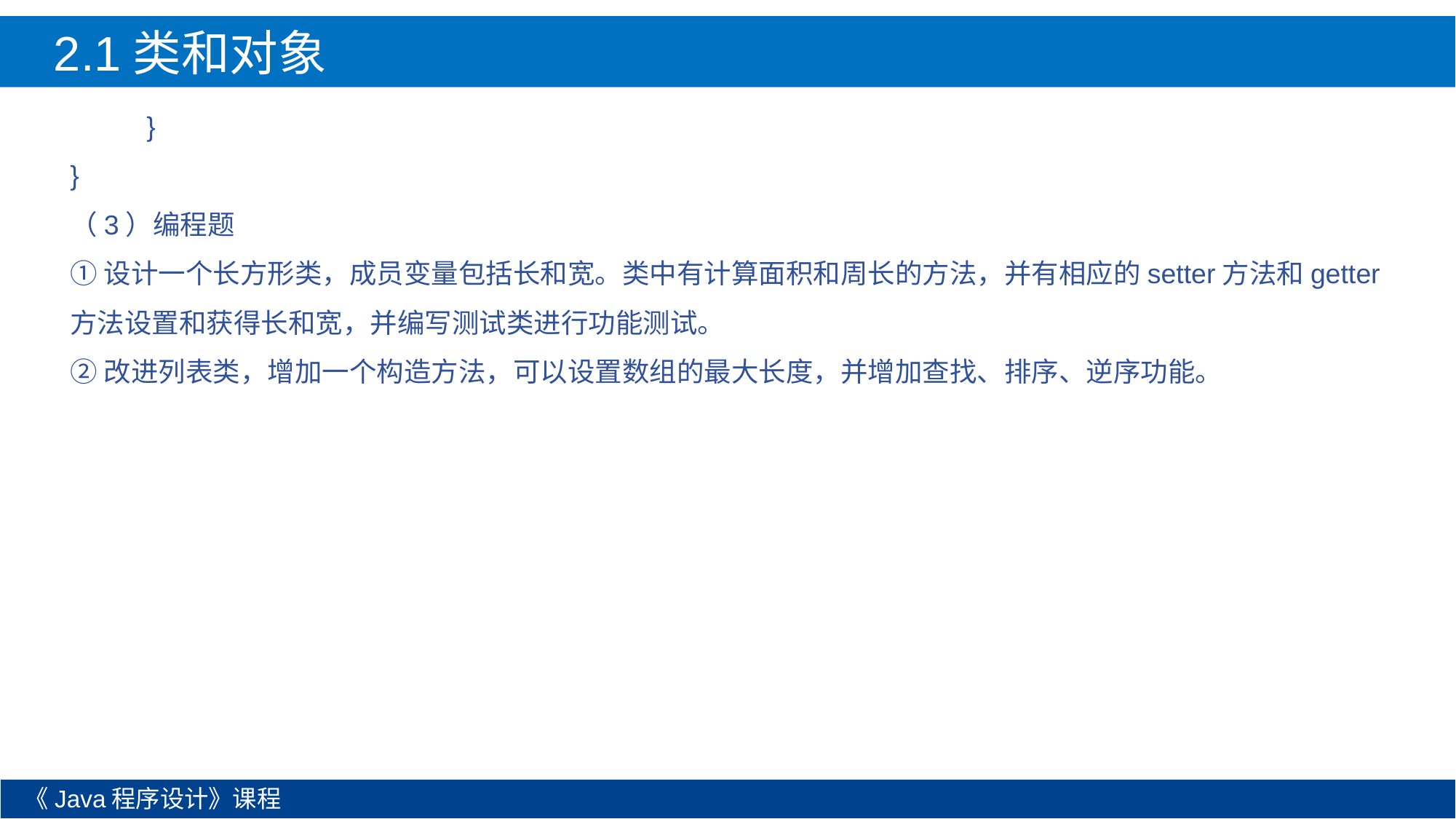

2.1类和对象
          }
}
（3）编程题
①设计一个长方形类，成员变量包括长和宽。类中有计算面积和周长的方法，并有相应的setter方法和getter方法设置和获得长和宽，并编写测试类进行功能测试。
②改进列表类，增加一个构造方法，可以设置数组的最大长度，并增加查找、排序、逆序功能。
《Java程序设计》课程